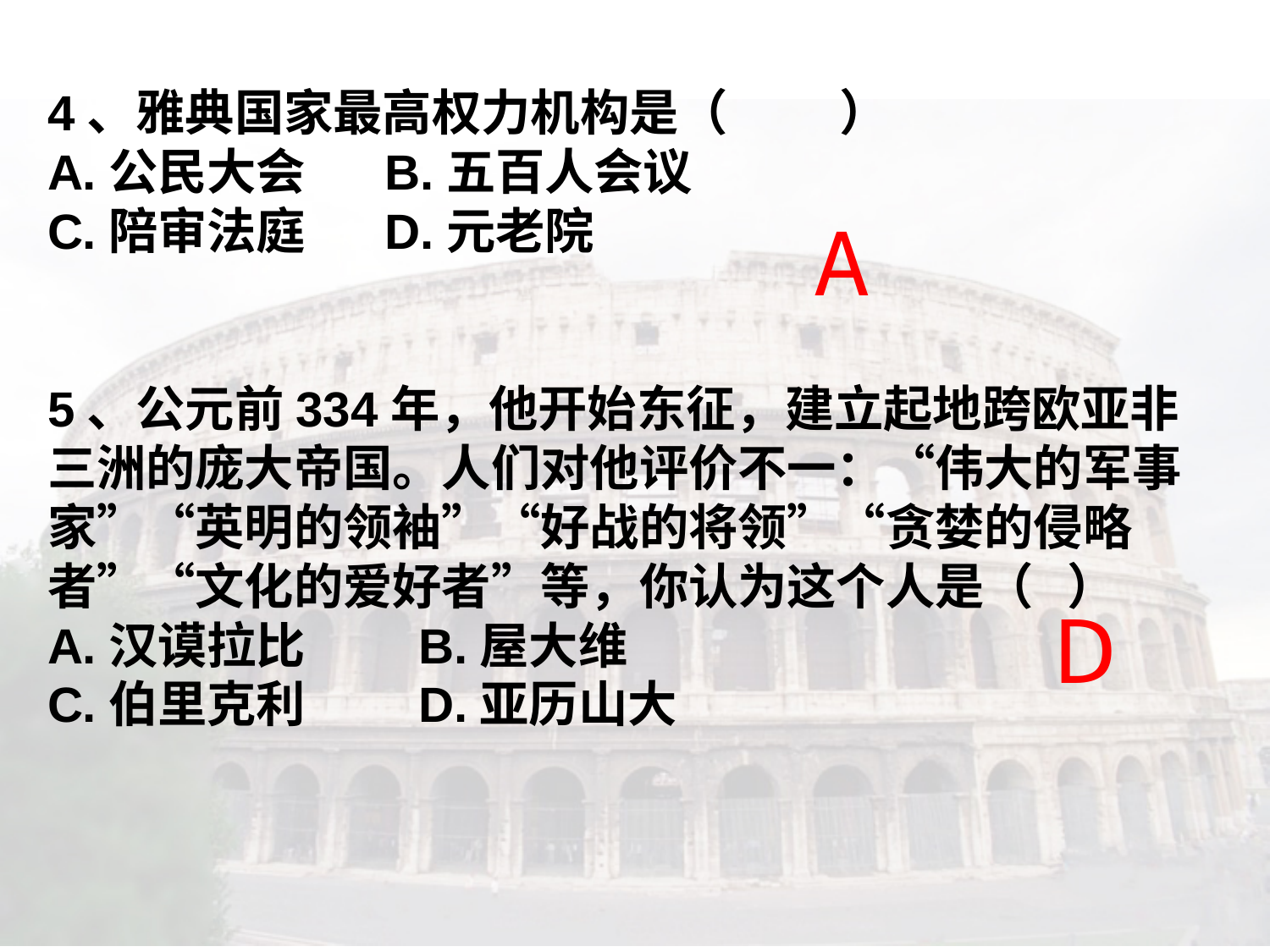

4、雅典国家最高权力机构是（          ）
A.公民大会      B.五百人会议
C.陪审法庭      D.元老院

5、公元前334年，他开始东征，建立起地跨欧亚非三洲的庞大帝国。人们对他评价不一：“伟大的军事家”“英明的领袖”“好战的将领”“贪婪的侵略者”“文化的爱好者”等，你认为这个人是（   ）
A.汉谟拉比         B.屋大维
C.伯里克利         D.亚历山大
A
D